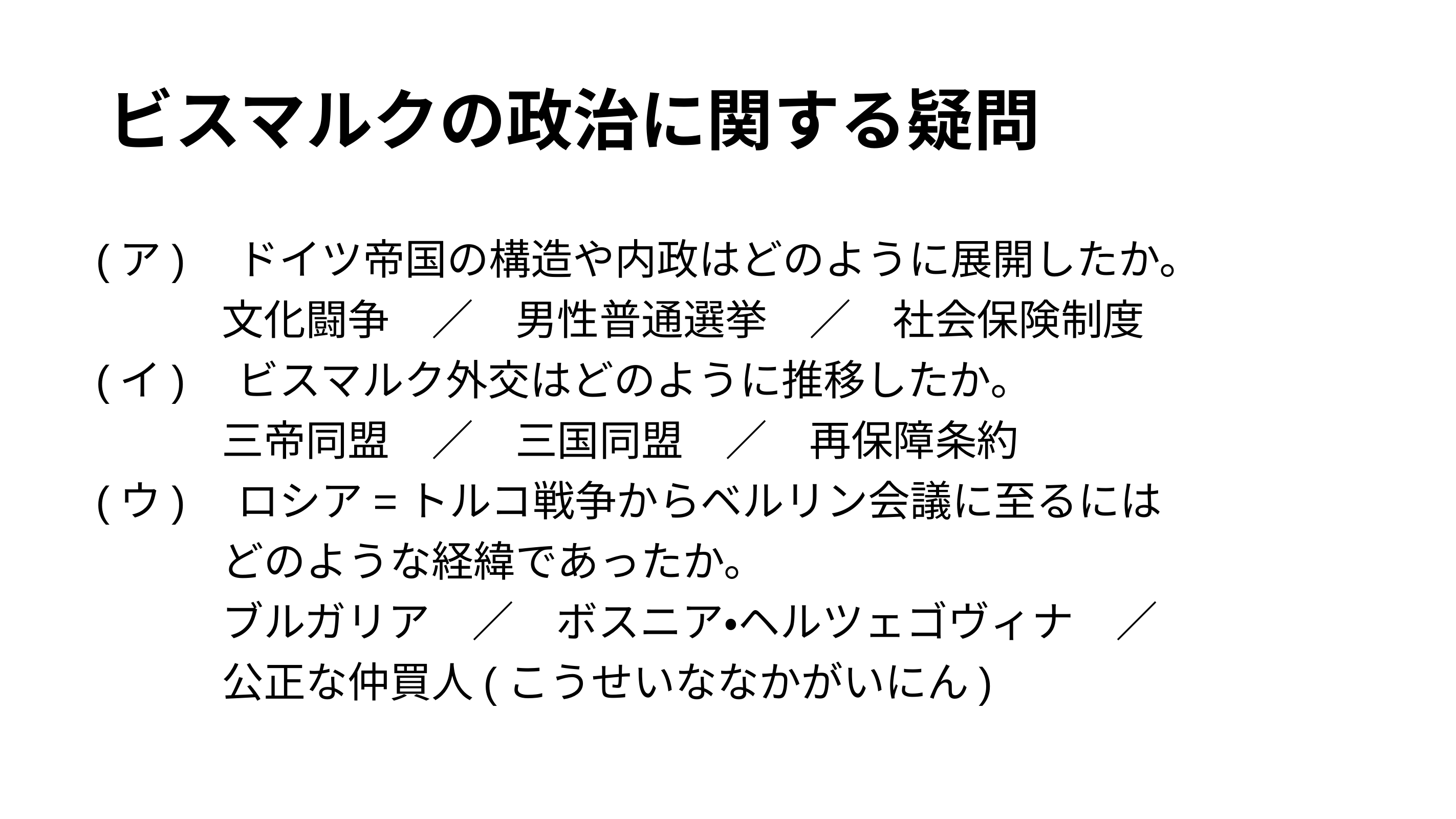

# ビスマルクの政治に関する疑問
(ア)　ドイツ帝国の構造や内政はどのように展開したか。
　　　文化闘争　／　男性普通選挙　／　社会保険制度
(イ)　ビスマルク外交はどのように推移したか。
　　　三帝同盟　／　三国同盟　／　再保障条約
(ウ)　ロシア=トルコ戦争からベルリン会議に至るには
　　　どのような経緯であったか。
　　　ブルガリア　／　ボスニア・ヘルツェゴヴィナ　／
　　　公正な仲買人(こうせいななかがいにん)